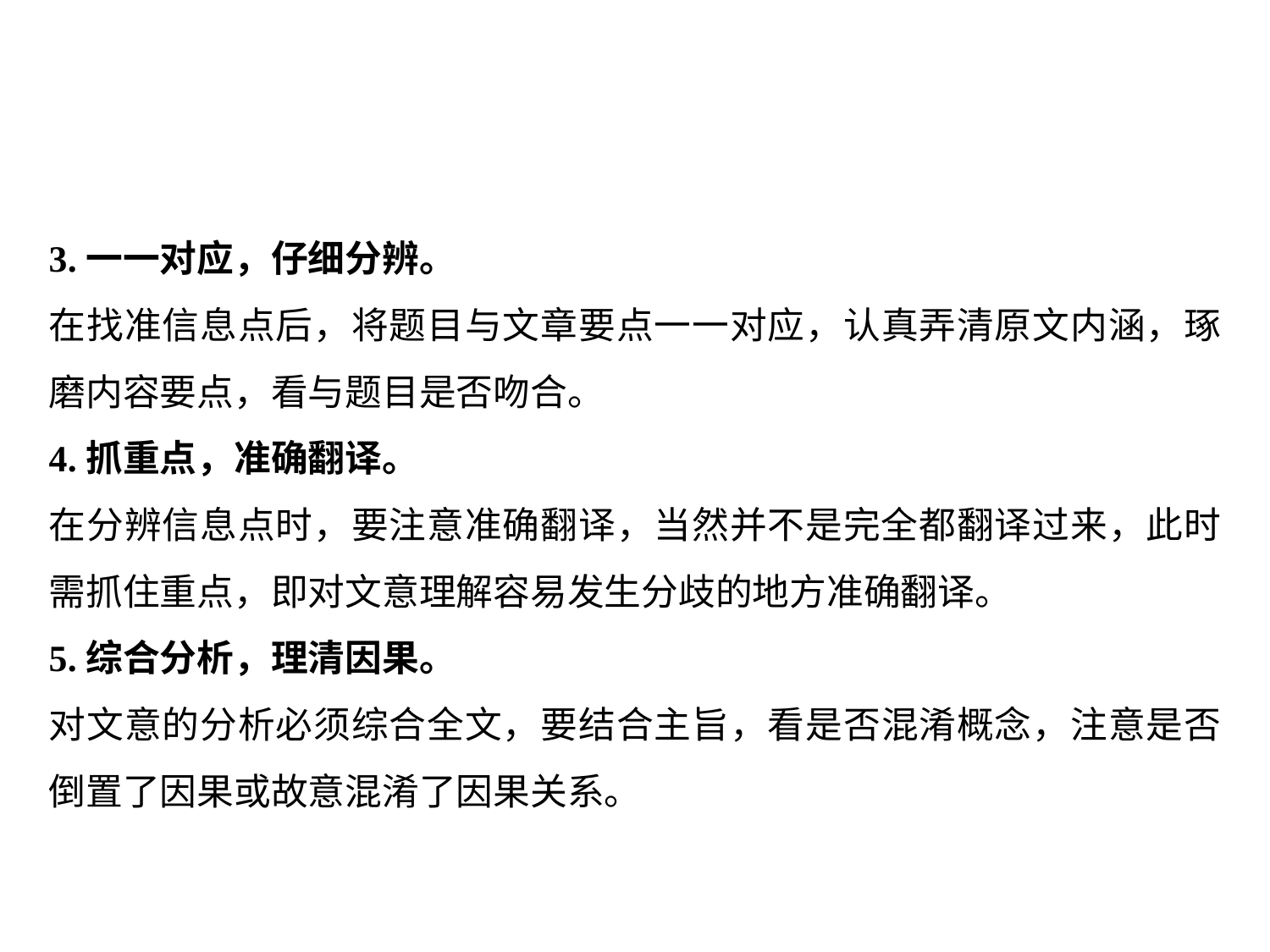

3.一一对应，仔细分辨。
在找准信息点后，将题目与文章要点一一对应，认真弄清原文内涵，琢磨内容要点，看与题目是否吻合。
4.抓重点，准确翻译。
在分辨信息点时，要注意准确翻译，当然并不是完全都翻译过来，此时需抓住重点，即对文意理解容易发生分歧的地方准确翻译。
5.综合分析，理清因果。
对文意的分析必须综合全文，要结合主旨，看是否混淆概念，注意是否倒置了因果或故意混淆了因果关系。